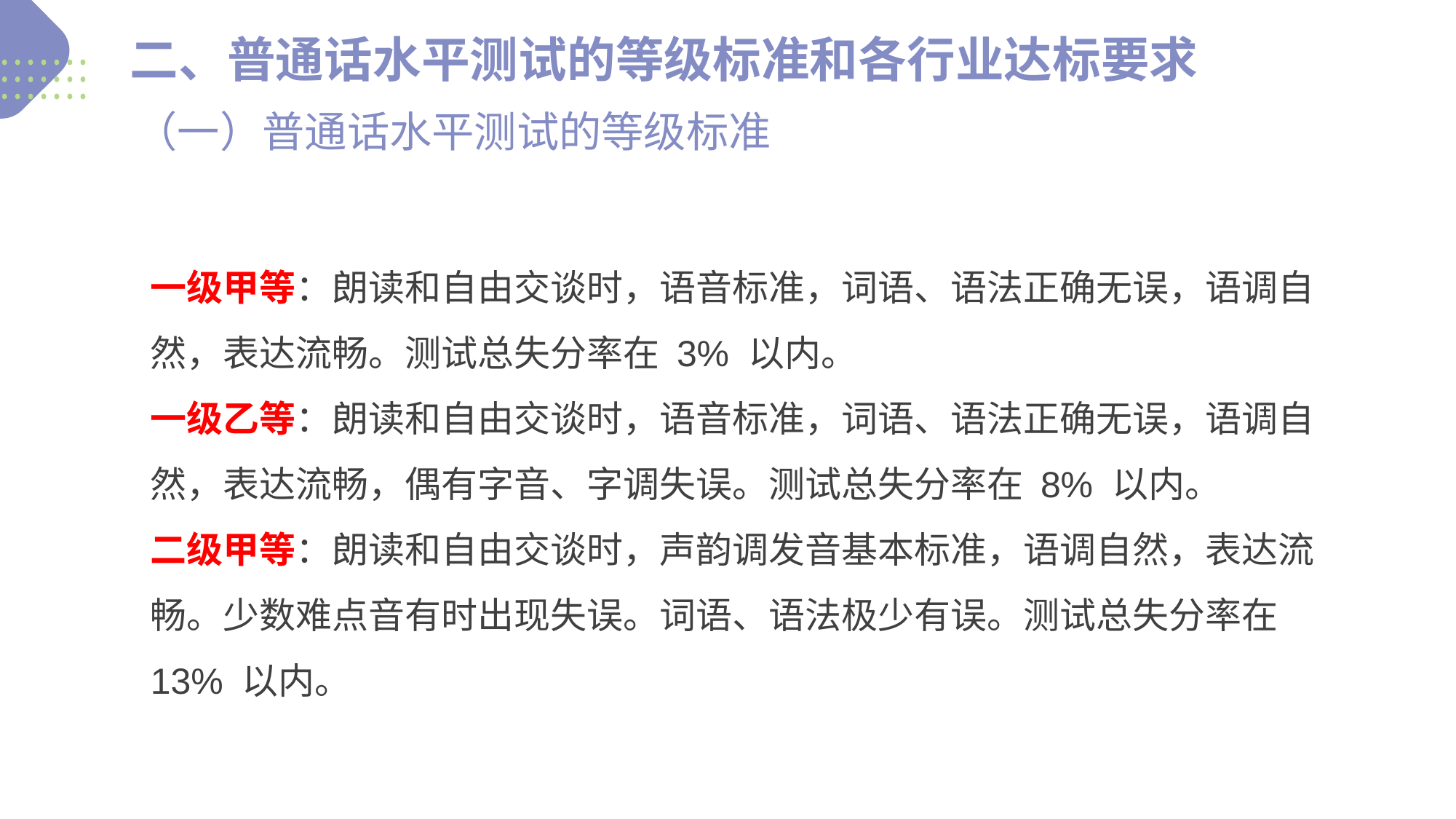

二、普通话水平测试的等级标准和各行业达标要求

（一）普通话水平测试的等级标准
一级甲等：朗读和自由交谈时，语音标准，词语、语法正确无误，语调自然，表达流畅。测试总失分率在 3% 以内。
一级乙等：朗读和自由交谈时，语音标准，词语、语法正确无误，语调自然，表达流畅，偶有字音、字调失误。测试总失分率在 8% 以内。
二级甲等：朗读和自由交谈时，声韵调发音基本标准，语调自然，表达流畅。少数难点音有时出现失误。词语、语法极少有误。测试总失分率在 13% 以内。